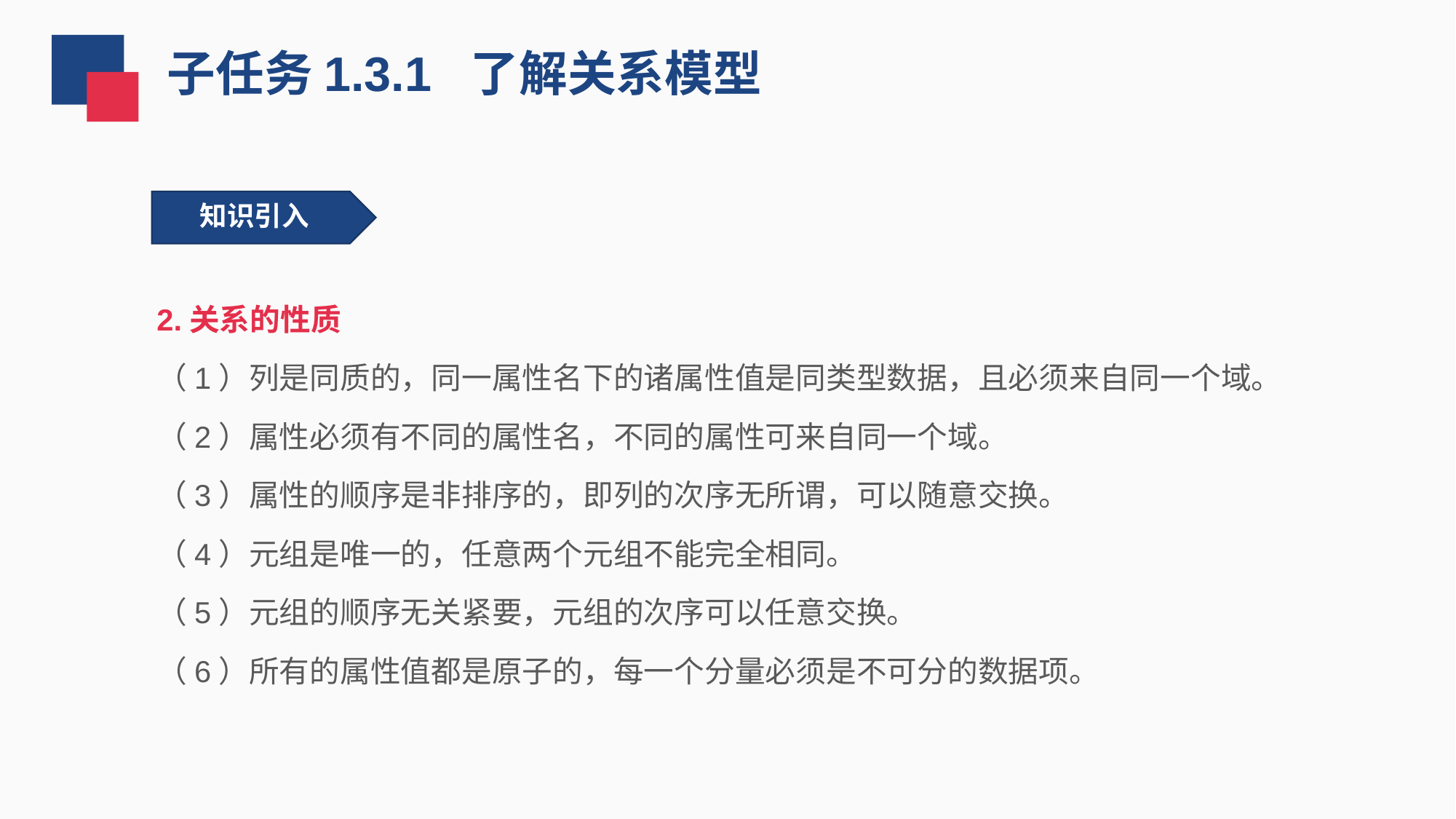

子任务1.3.1  了解关系模型

     知识引入
2.关系的性质
（1）列是同质的，同一属性名下的诸属性值是同类型数据，且必须来自同一个域。
（2）属性必须有不同的属性名，不同的属性可来自同一个域。
（3）属性的顺序是非排序的，即列的次序无所谓，可以随意交换。
（4）元组是唯一的，任意两个元组不能完全相同。
（5）元组的顺序无关紧要，元组的次序可以任意交换。
（6）所有的属性值都是原子的，每一个分量必须是不可分的数据项。